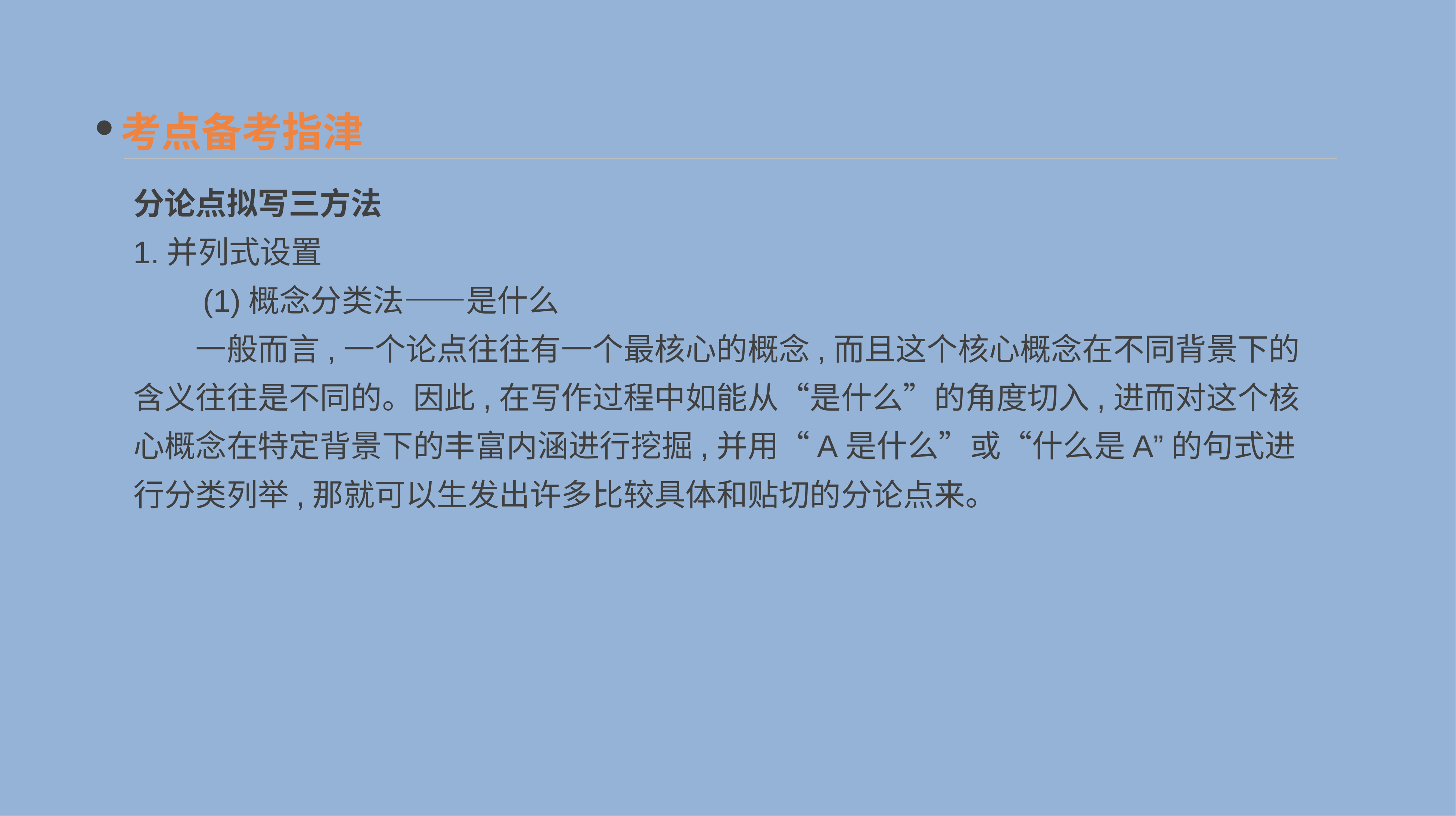

考点备考指津

分论点拟写三方法
1.并列式设置
　　(1)概念分类法——是什么
　　一般而言,一个论点往往有一个最核心的概念,而且这个核心概念在不同背景下的含义往往是不同的。因此,在写作过程中如能从“是什么”的角度切入,进而对这个核心概念在特定背景下的丰富内涵进行挖掘,并用“A是什么”或“什么是A”的句式进行分类列举,那就可以生发出许多比较具体和贴切的分论点来。